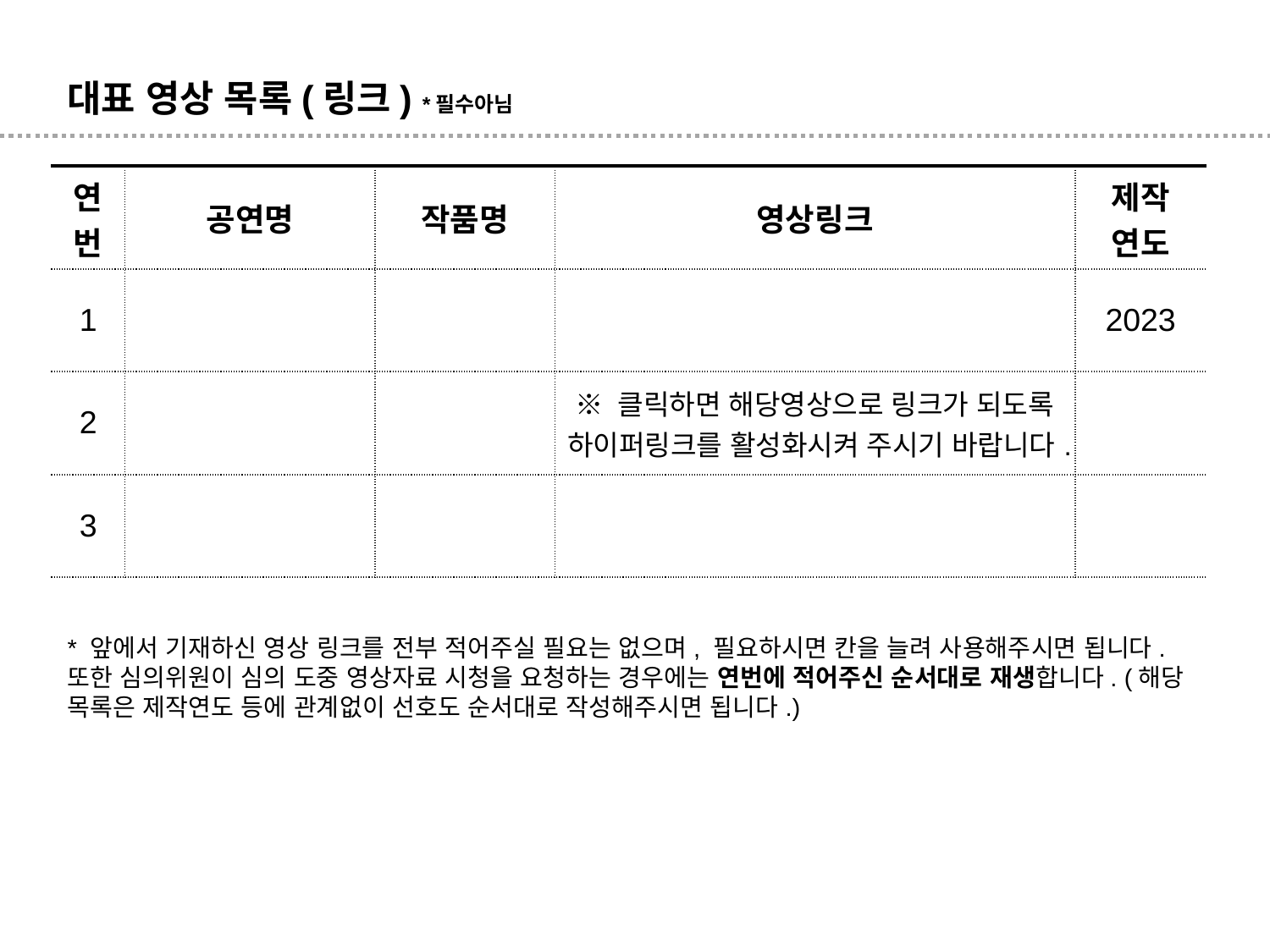

대표 영상 목록(링크) *필수아님
| 연번 | 공연명 | 작품명 | 영상링크 | 제작 연도 |
| --- | --- | --- | --- | --- |
| 1 |  |  |  | 2023 |
| 2 |  |  | ※ 클릭하면 해당영상으로 링크가 되도록 하이퍼링크를 활성화시켜 주시기 바랍니다. |  |
| 3 |  |  |  |  |
* 앞에서 기재하신 영상 링크를 전부 적어주실 필요는 없으며, 필요하시면 칸을 늘려 사용해주시면 됩니다. 또한 심의위원이 심의 도중 영상자료 시청을 요청하는 경우에는 연번에 적어주신 순서대로 재생합니다. (해당 목록은 제작연도 등에 관계없이 선호도 순서대로 작성해주시면 됩니다.)